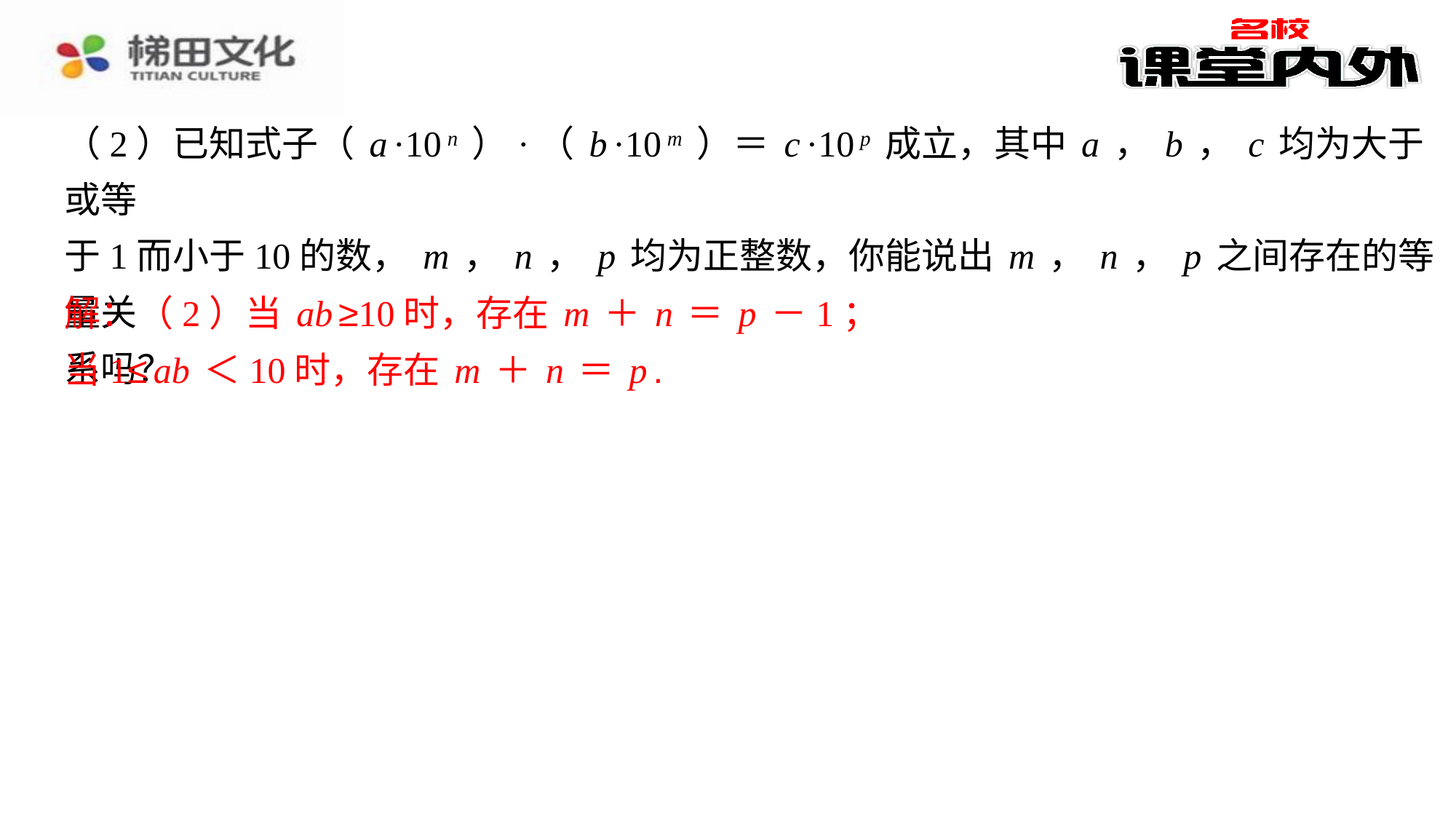

（2）已知式子（a·10n）·（b·10m）＝c·10p成立，其中a，b，c均为大于或等
于1而小于10的数，m，n，p均为正整数，你能说出m，n，p之间存在的等量关
系吗？
解：（2）当ab≥10时，存在m＋n＝p－1；
当1≤ab＜10时，存在m＋n＝p.
解：（2）当ab≥10时，存在m＋n＝p－1；
当1≤ab＜10时，存在m＋n＝p.